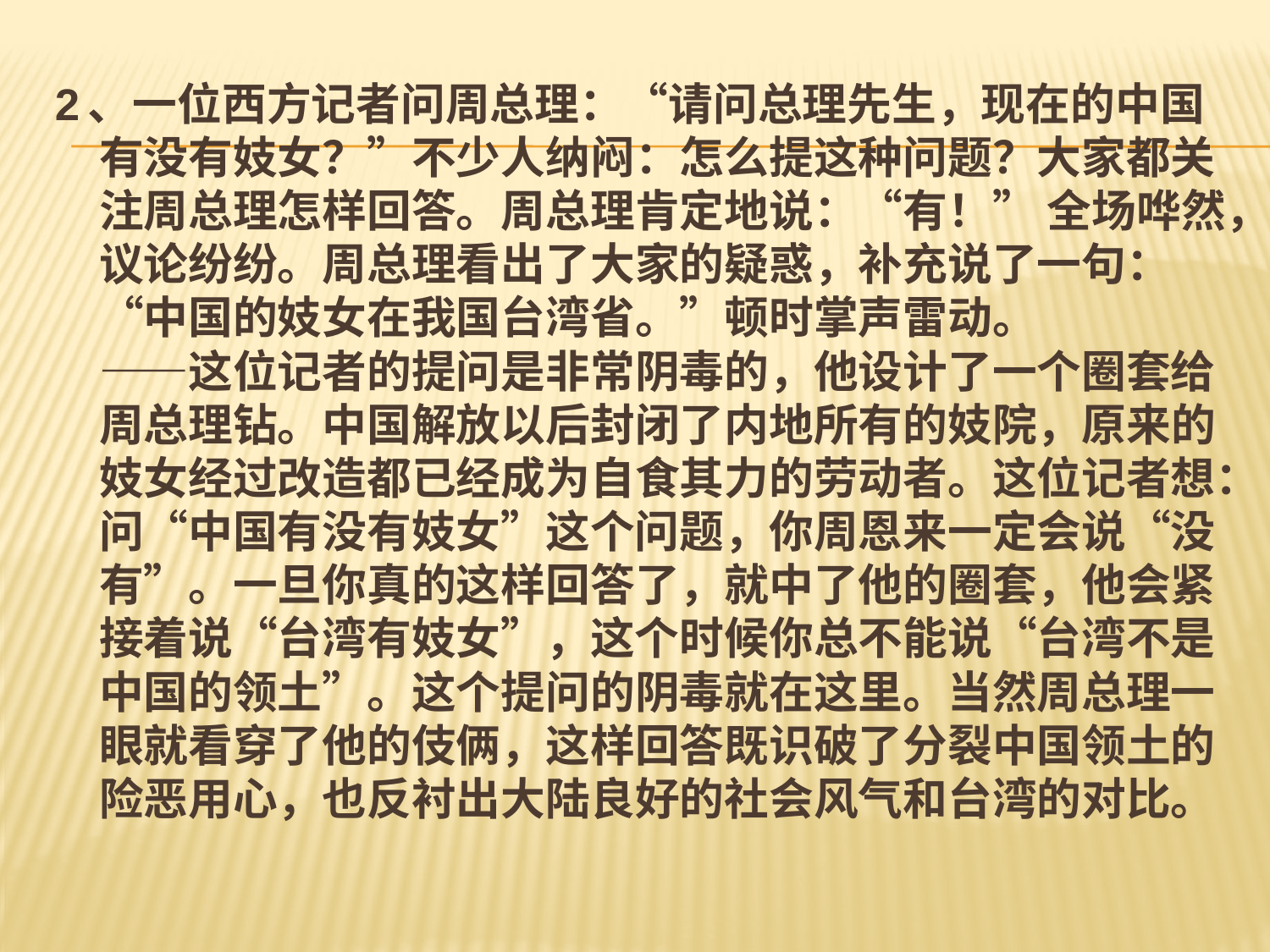

#
2、一位西方记者问周总理：“请问总理先生，现在的中国有没有妓女？”不少人纳闷：怎么提这种问题？大家都关注周总理怎样回答。周总理肯定地说：“有！” 全场哗然，议论纷纷。周总理看出了大家的疑惑，补充说了一句：“中国的妓女在我国台湾省。”顿时掌声雷动。
——这位记者的提问是非常阴毒的，他设计了一个圈套给周总理钻。中国解放以后封闭了内地所有的妓院，原来的妓女经过改造都已经成为自食其力的劳动者。这位记者想：问“中国有没有妓女”这个问题，你周恩来一定会说“没有”。一旦你真的这样回答了，就中了他的圈套，他会紧接着说“台湾有妓女”，这个时候你总不能说“台湾不是中国的领土”。这个提问的阴毒就在这里。当然周总理一眼就看穿了他的伎俩，这样回答既识破了分裂中国领土的险恶用心，也反衬出大陆良好的社会风气和台湾的对比。